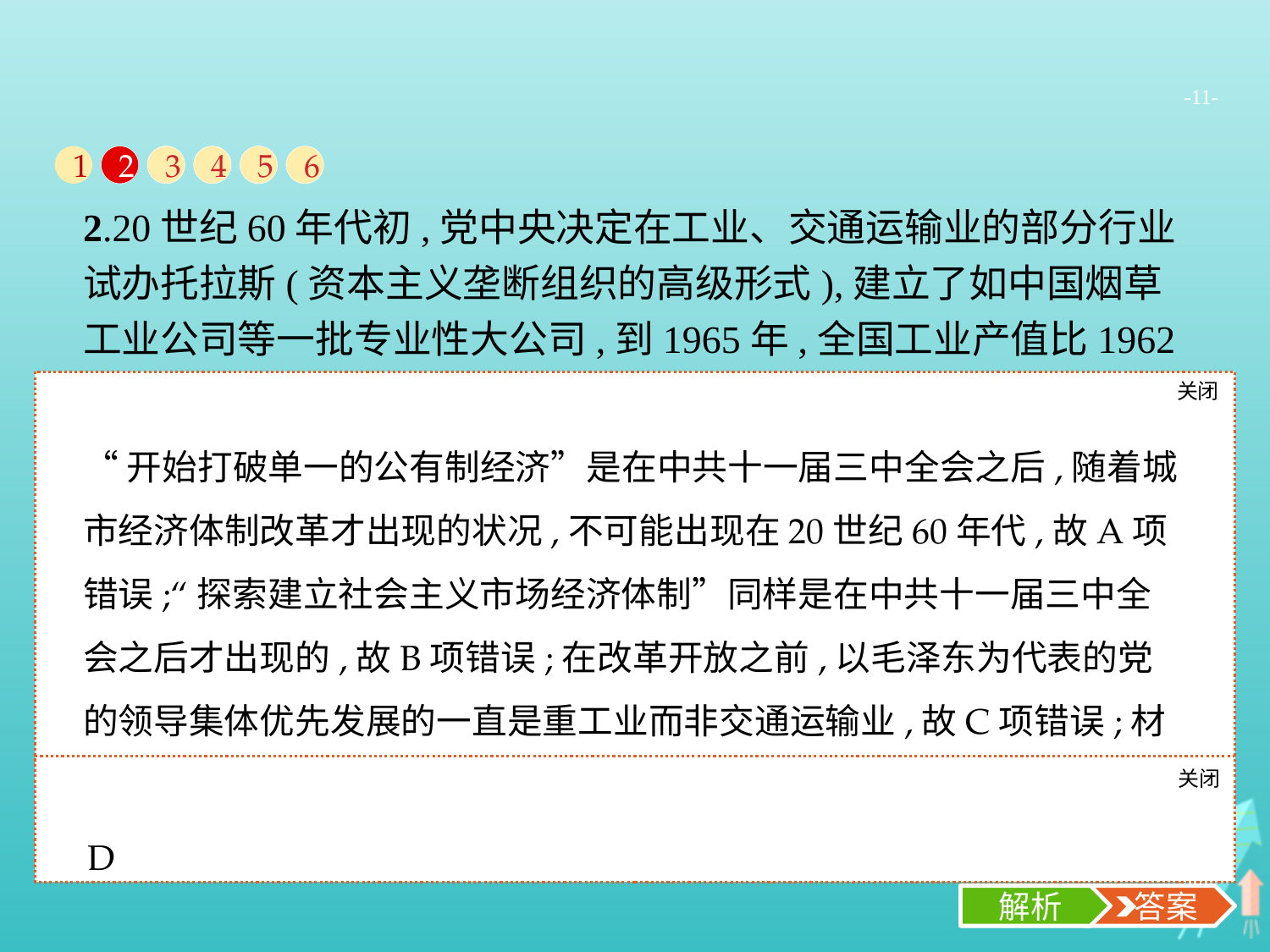

-11-
1
2
3
4
5
6
2.20世纪60年代初,党中央决定在工业、交通运输业的部分行业试办托拉斯(资本主义垄断组织的高级形式),建立了如中国烟草工业公司等一批专业性大公司,到1965年,全国工业产值比1962年增长8.5%,成本降低了9.5%。这表明党中央(    )
A.开始打破单一的公有制经济
B.探索建立社会主义市场经济体制
C.优先发展工业和交通运输业
D.初步进行经济管理体制改革的探索

关闭
解析

“开始打破单一的公有制经济”是在中共十一届三中全会之后,随着城市经济体制改革才出现的状况,不可能出现在20世纪60年代,故A项错误;“探索建立社会主义市场经济体制”同样是在中共十一届三中全会之后才出现的,故B项错误;在改革开放之前,以毛泽东为代表的党的领导集体优先发展的一直是重工业而非交通运输业,故C项错误;材料中的“在工业、交通运输业的部分行业试办托拉斯”是党在初步进行经济管理体制改革探索的表现,故D项正确。

关闭
解析
  答案

D
解析
  答案